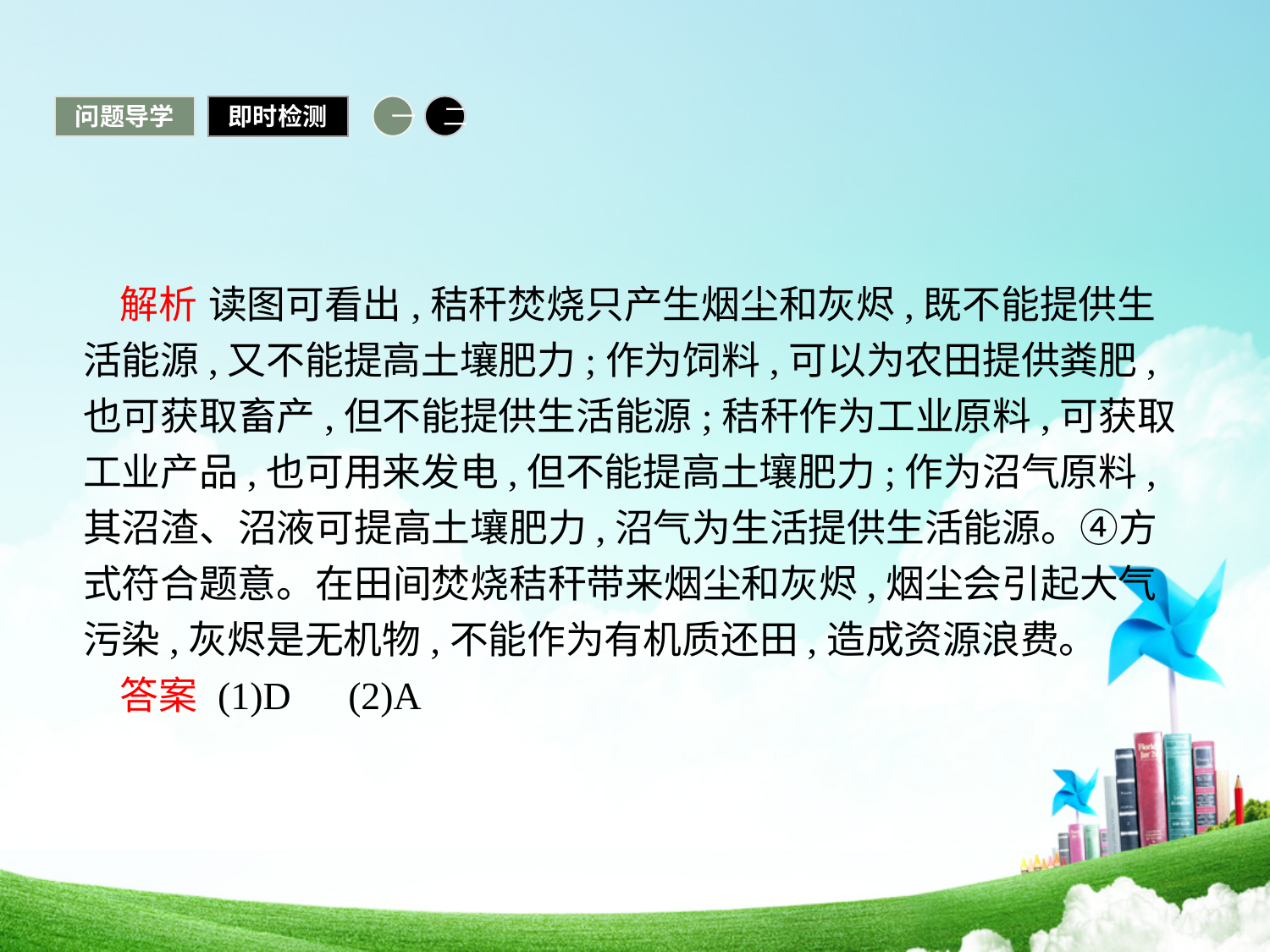

问题导学
即时检测
一
二
解析 读图可看出,秸秆焚烧只产生烟尘和灰烬,既不能提供生活能源,又不能提高土壤肥力;作为饲料,可以为农田提供粪肥,也可获取畜产,但不能提供生活能源;秸秆作为工业原料,可获取工业产品,也可用来发电,但不能提高土壤肥力;作为沼气原料,其沼渣、沼液可提高土壤肥力,沼气为生活提供生活能源。④方式符合题意。在田间焚烧秸秆带来烟尘和灰烬,烟尘会引起大气污染,灰烬是无机物,不能作为有机质还田,造成资源浪费。
答案 (1)D　(2)A